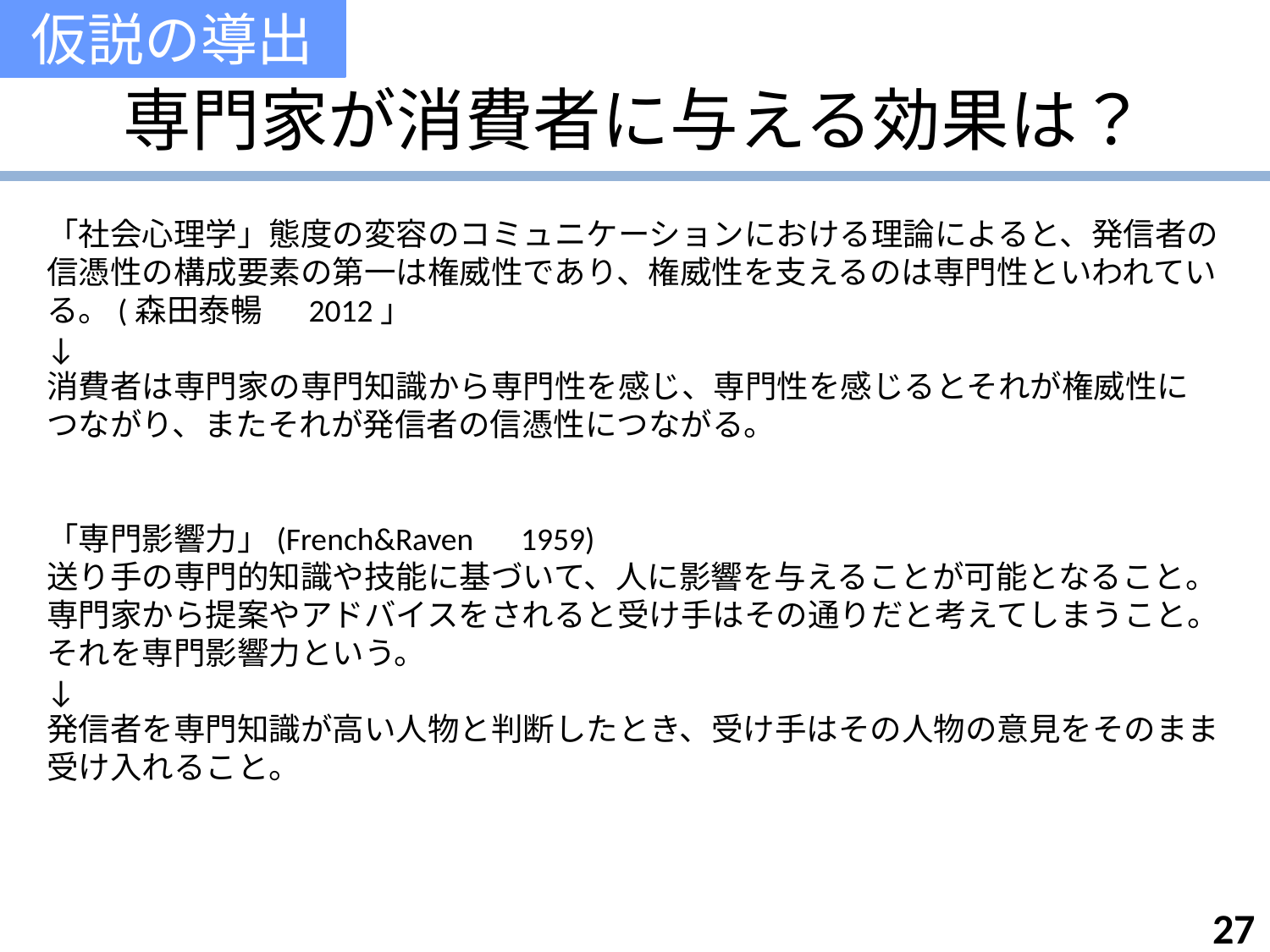

仮説の導出
# 専門家が消費者に与える効果は？
「社会心理学」態度の変容のコミュニケーションにおける理論によると、発信者の信憑性の構成要素の第一は権威性であり、権威性を支えるのは専門性といわれている。(森田泰暢 　2012」
↓
消費者は専門家の専門知識から専門性を感じ、専門性を感じるとそれが権威性につながり、またそれが発信者の信憑性につながる。

「専門影響力」(French&Raven　1959)
送り手の専門的知識や技能に基づいて、人に影響を与えることが可能となること。専門家から提案やアドバイスをされると受け手はその通りだと考えてしまうこと。それを専門影響力という。
↓
発信者を専門知識が高い人物と判断したとき、受け手はその人物の意見をそのまま受け入れること。
27